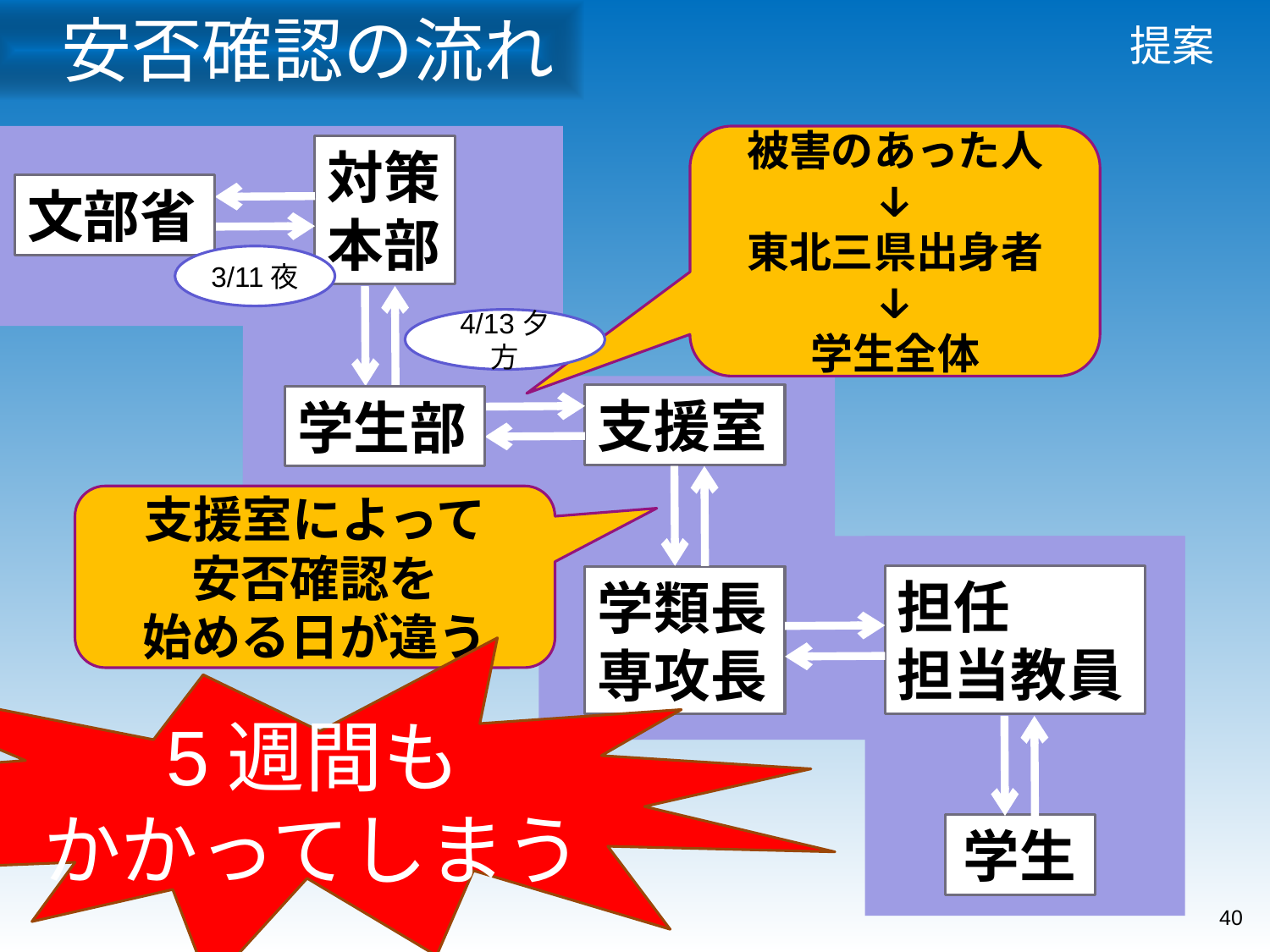

安否確認の流れ
# 提案

被害のあった人
↓
東北三県出身者
↓
学生全体
対策
本部
文部省
3/11夜
4/13夕方

支援室
学生部
支援室によって
安否確認を
始める日が違う

担任
担当教員
学類長
専攻長
5週間も
かかってしまう
学生
40